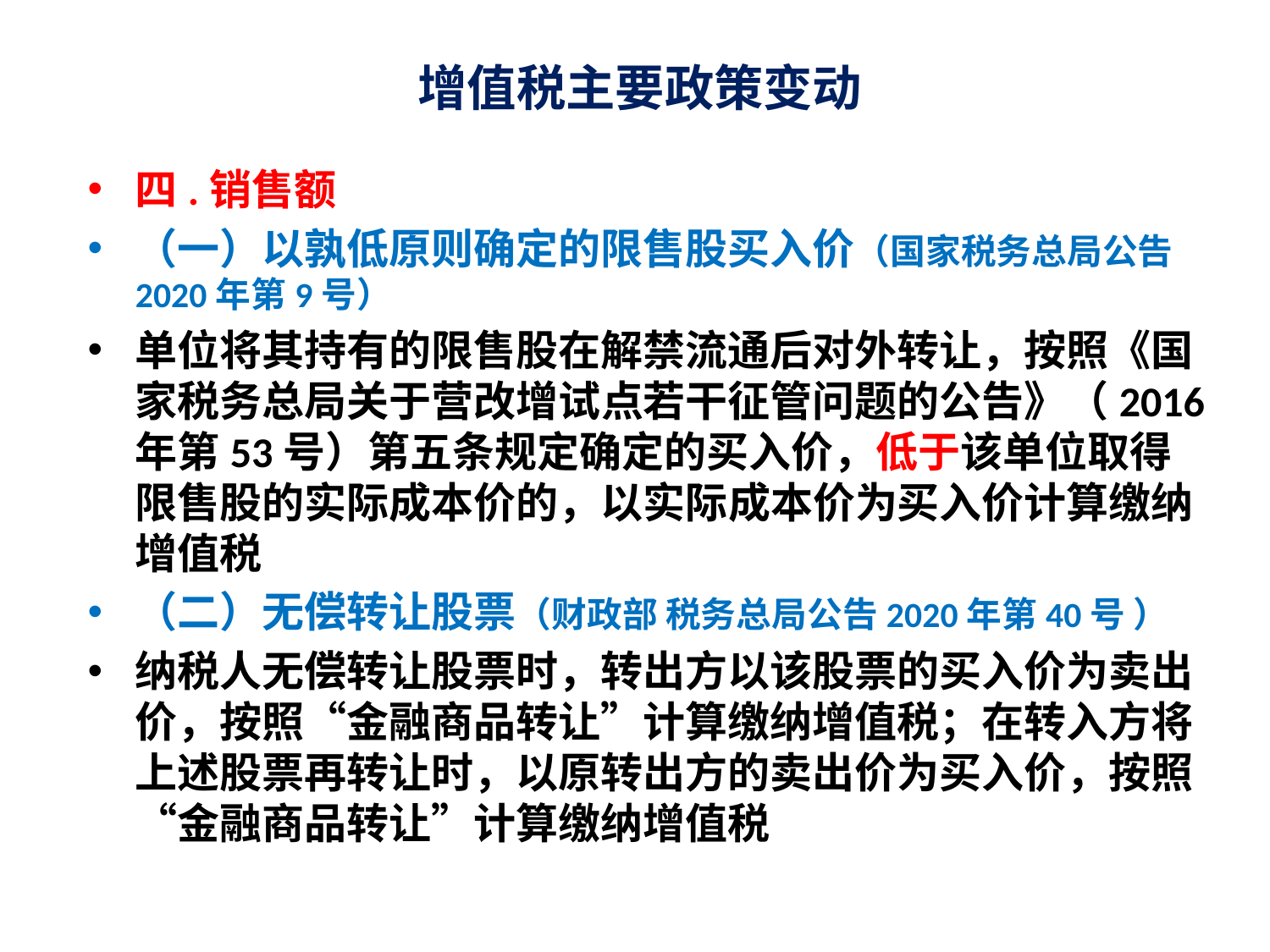

# 增值税主要政策变动
四.销售额
（一）以孰低原则确定的限售股买入价（国家税务总局公告2020年第9号）
单位将其持有的限售股在解禁流通后对外转让，按照《国家税务总局关于营改增试点若干征管问题的公告》（2016年第53号）第五条规定确定的买入价，低于该单位取得限售股的实际成本价的，以实际成本价为买入价计算缴纳增值税
（二）无偿转让股票（财政部 税务总局公告2020年第40号 ）
纳税人无偿转让股票时，转出方以该股票的买入价为卖出价，按照“金融商品转让”计算缴纳增值税；在转入方将上述股票再转让时，以原转出方的卖出价为买入价，按照“金融商品转让”计算缴纳增值税